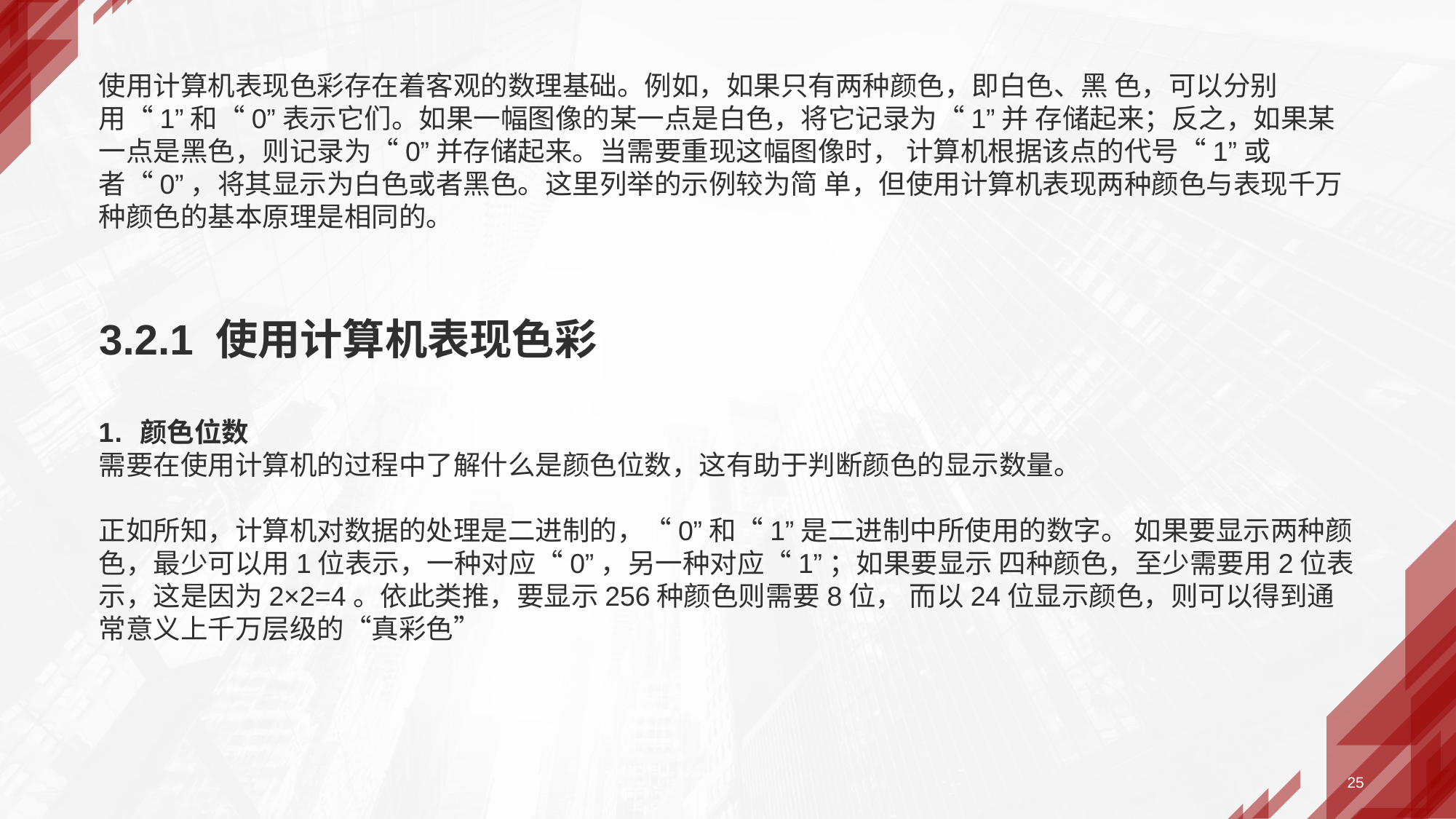

使用计算机表现色彩存在着客观的数理基础。例如，如果只有两种颜色，即白色、黑 色，可以分别用“1”和“0”表示它们。如果一幅图像的某一点是白色，将它记录为“1”并 存储起来；反之，如果某一点是黑色，则记录为“0”并存储起来。当需要重现这幅图像时， 计算机根据该点的代号“1”或者“0”，将其显示为白色或者黑色。这里列举的示例较为简 单，但使用计算机表现两种颜色与表现千万种颜色的基本原理是相同的。
# 3.2.1 使用计算机表现色彩
颜色位数
需要在使用计算机的过程中了解什么是颜色位数，这有助于判断颜色的显示数量。

正如所知，计算机对数据的处理是二进制的，“0”和“1”是二进制中所使用的数字。 如果要显示两种颜色，最少可以用1位表示，一种对应“0”，另一种对应“1”；如果要显示 四种颜色，至少需要用2位表示，这是因为2×2=4。依此类推，要显示256种颜色则需要8位， 而以24位显示颜色，则可以得到通常意义上千万层级的“真彩色”
25